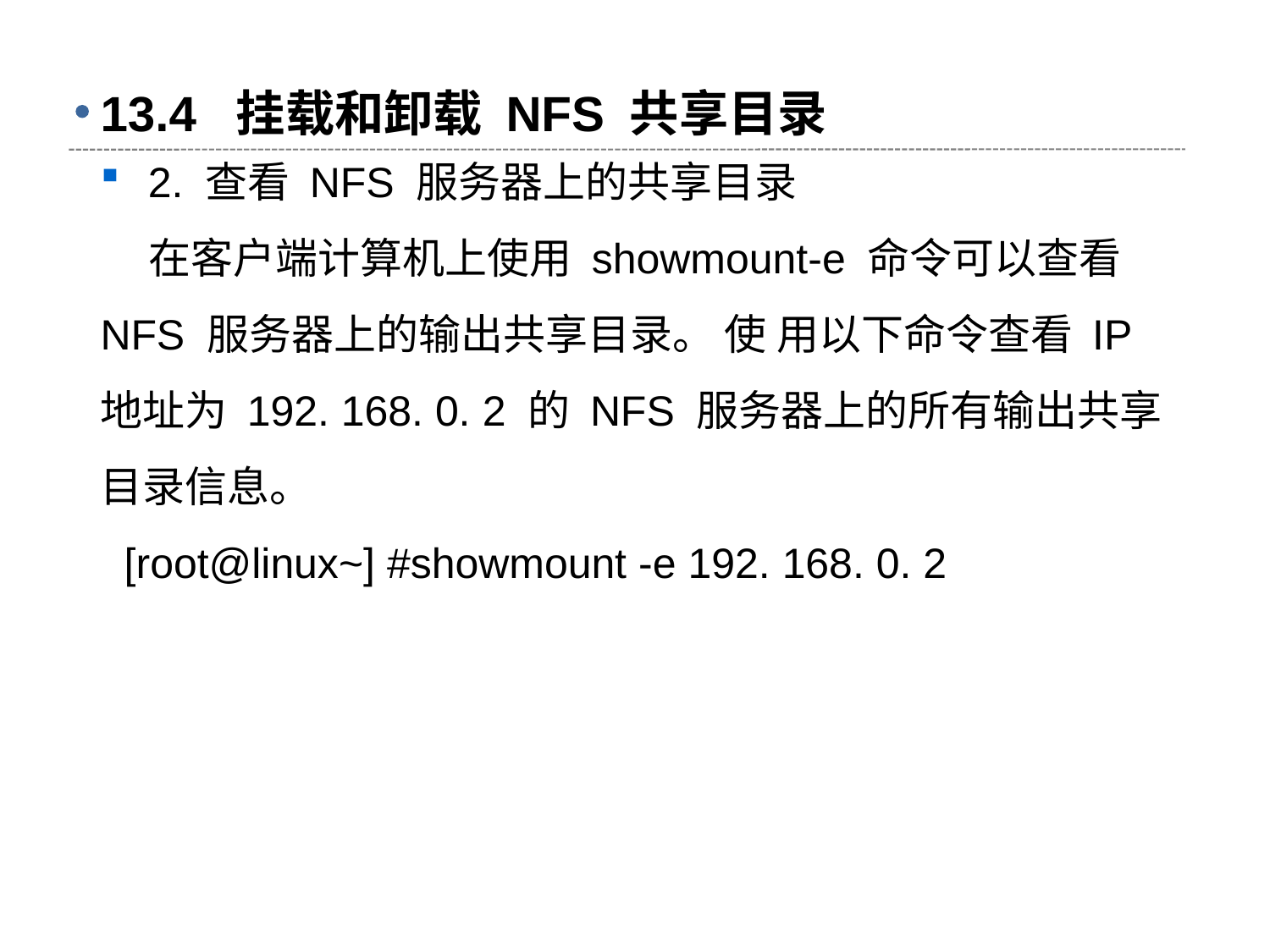

# 13.4  挂载和卸载 NFS 共享目录

2. 查看 NFS 服务器上的共享目录
    在客户端计算机上使用 showmount-e 命令可以查看 NFS 服务器上的输出共享目录。 使 用以下命令查看 IP 地址为 192. 168. 0. 2 的 NFS 服务器上的所有输出共享目录信息。
  [root@linux~] #showmount -e 192. 168. 0. 2